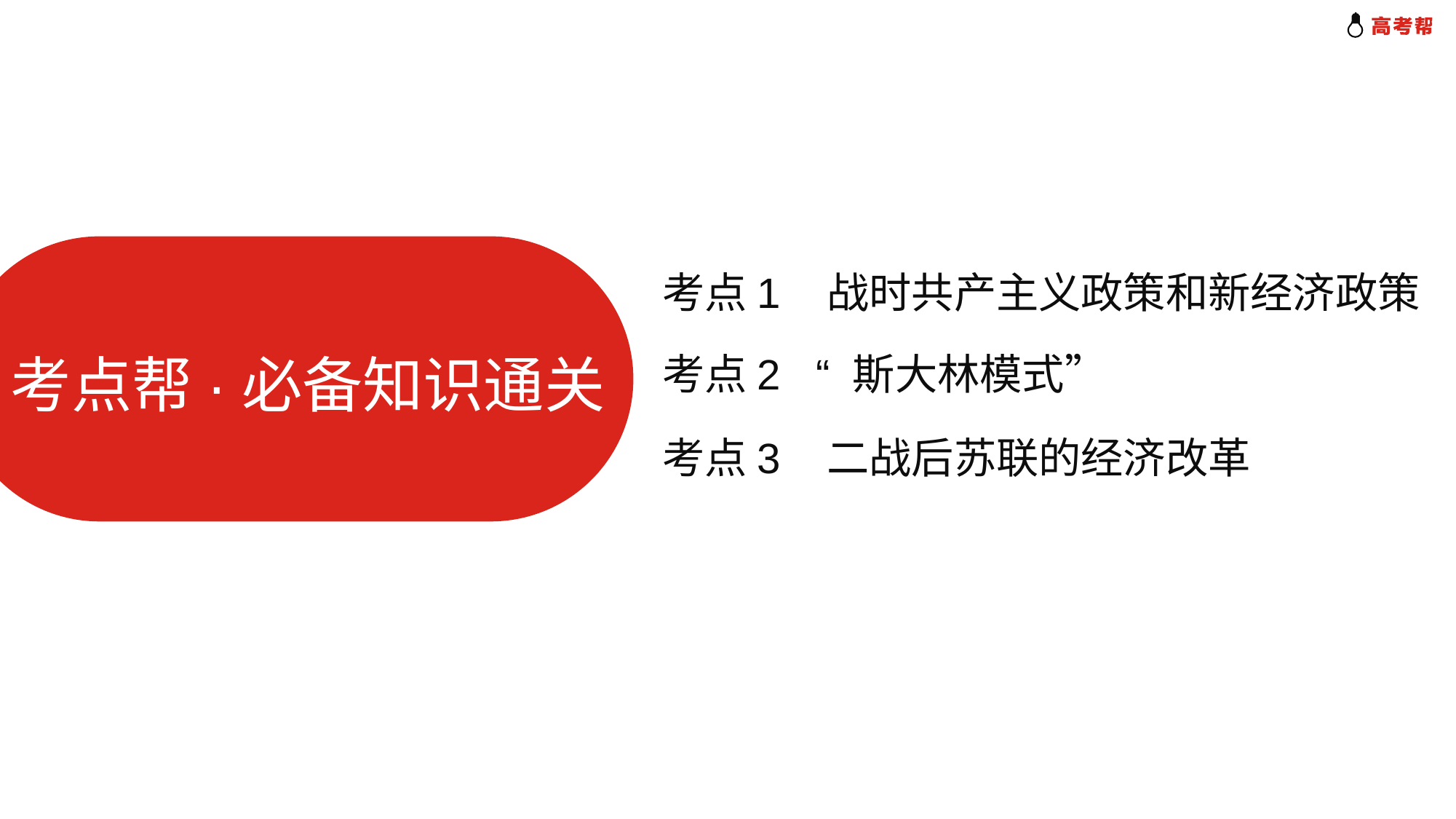

考点1   战时共产主义政策和新经济政策
考点2   “ 斯大林模式”
考点帮·必备知识通关
考点3   二战后苏联的经济改革